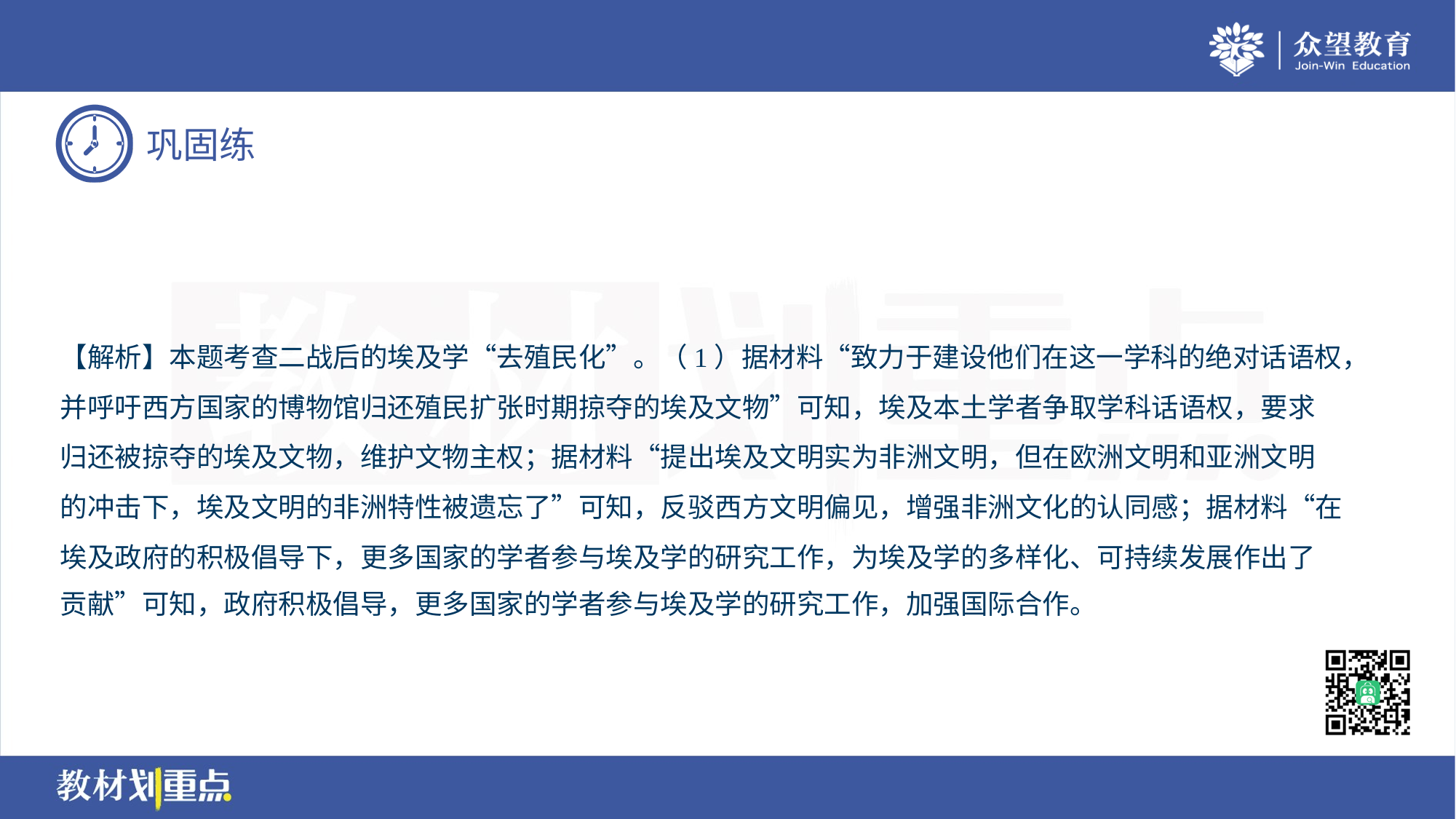

【解析】本题考查二战后的埃及学“去殖民化”。（1）据材料“致力于建设他们在这一学科的绝对话语权，
并呼吁西方国家的博物馆归还殖民扩张时期掠夺的埃及文物”可知，埃及本土学者争取学科话语权，要求
归还被掠夺的埃及文物，维护文物主权；据材料“提出埃及文明实为非洲文明，但在欧洲文明和亚洲文明
的冲击下，埃及文明的非洲特性被遗忘了”可知，反驳西方文明偏见，增强非洲文化的认同感；据材料“在
埃及政府的积极倡导下，更多国家的学者参与埃及学的研究工作，为埃及学的多样化、可持续发展作出了
贡献”可知，政府积极倡导，更多国家的学者参与埃及学的研究工作，加强国际合作。